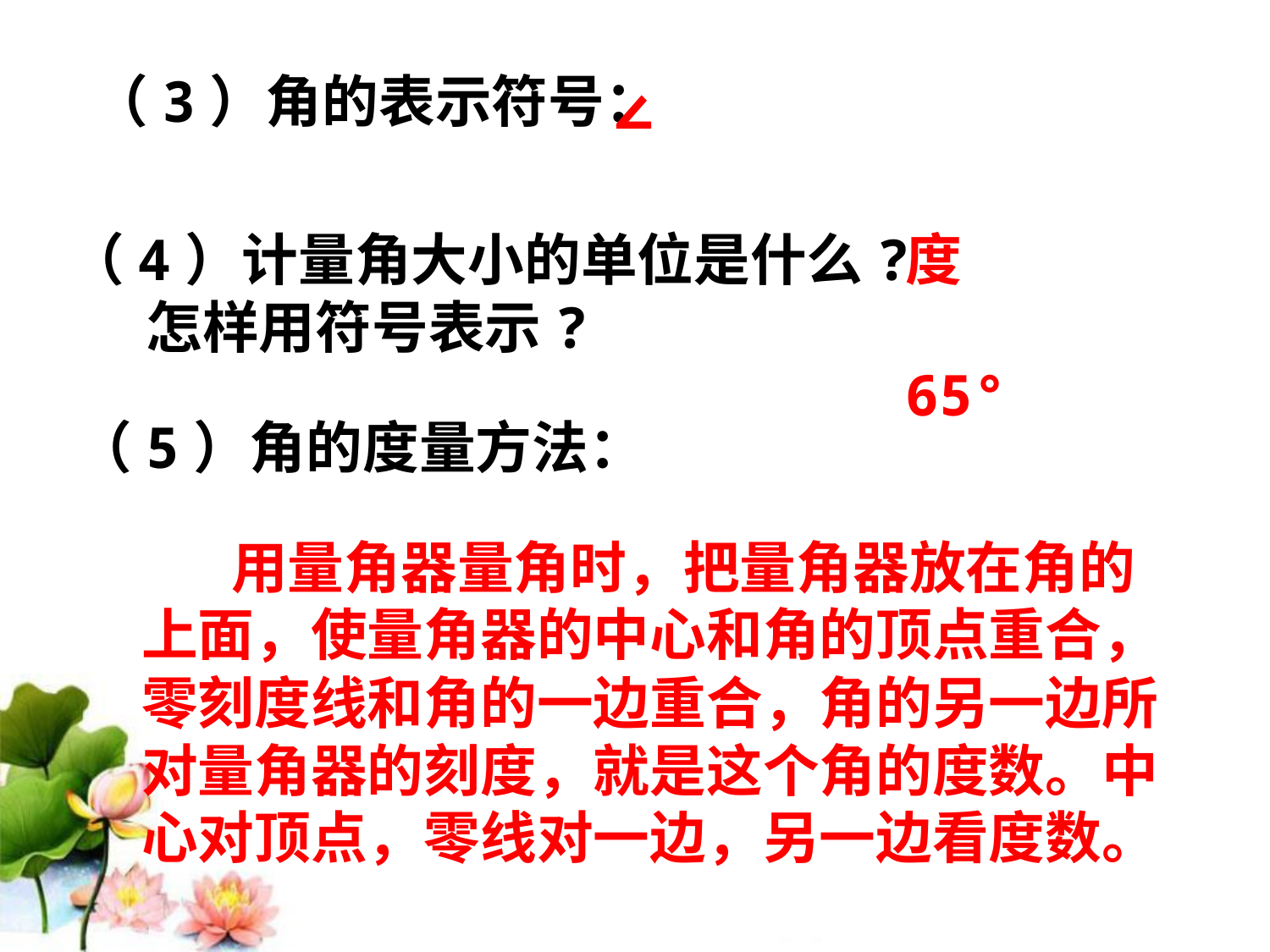

（3）角的表示符号：
 ∠
（4）计量角大小的单位是什么?
     怎样用符号表示?
度
65°
（5）角的度量方法：
 用量角器量角时，把量角器放在角的上面，使量角器的中心和角的顶点重合，零刻度线和角的一边重合，角的另一边所对量角器的刻度，就是这个角的度数。中心对顶点，零线对一边，另一边看度数。